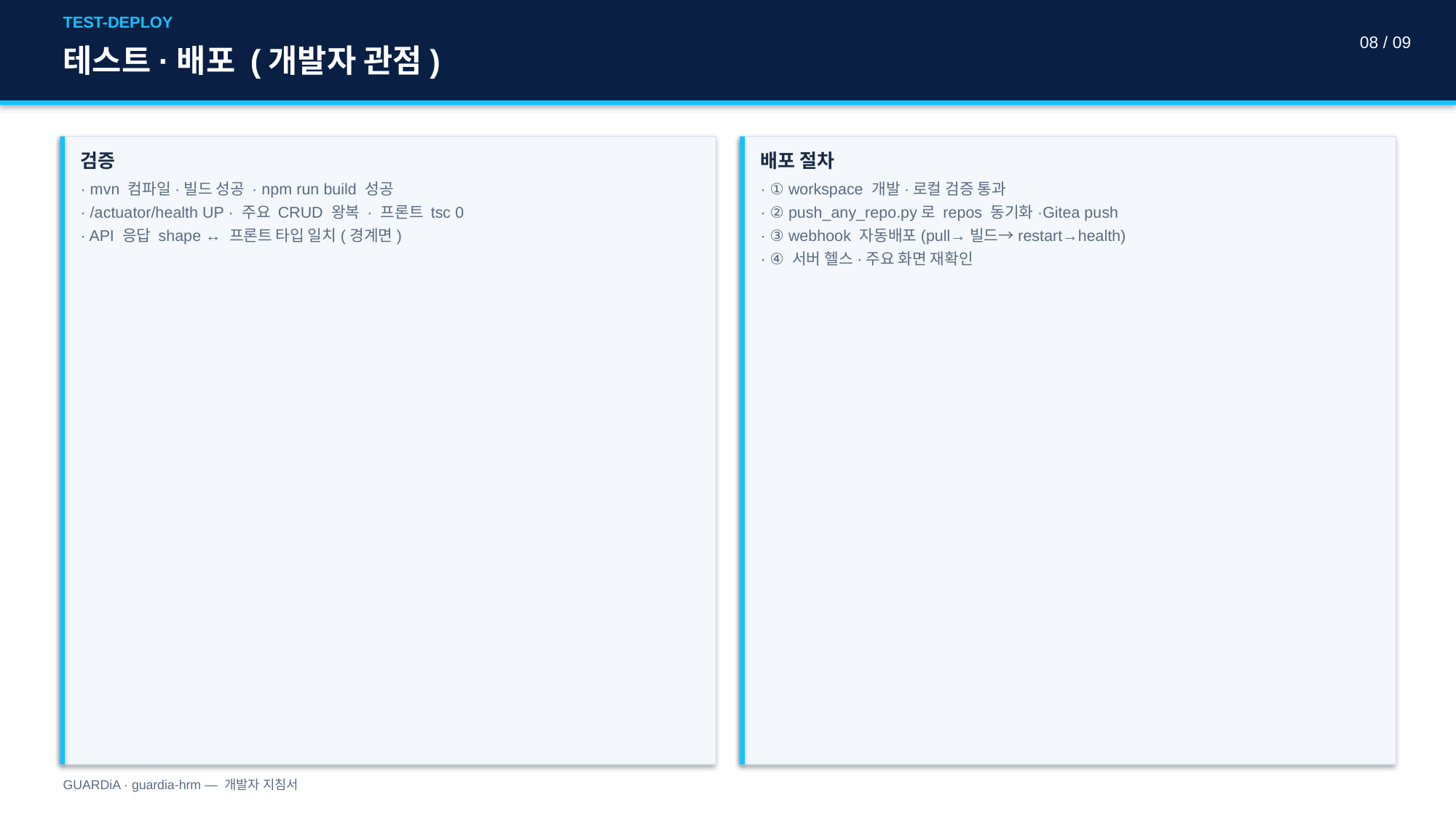

TEST-DEPLOY
08 / 09
테스트·배포 (개발자 관점)

검증
· mvn 컴파일·빌드 성공 · npm run build 성공
· /actuator/health UP · 주요 CRUD 왕복 · 프론트 tsc 0
· API 응답 shape ↔ 프론트 타입 일치(경계면)
배포 절차
· ① workspace 개발·로컬 검증 통과
· ② push_any_repo.py로 repos 동기화·Gitea push
· ③ webhook 자동배포(pull→빌드→restart→health)
· ④ 서버 헬스·주요 화면 재확인
GUARDiA · guardia-hrm — 개발자 지침서